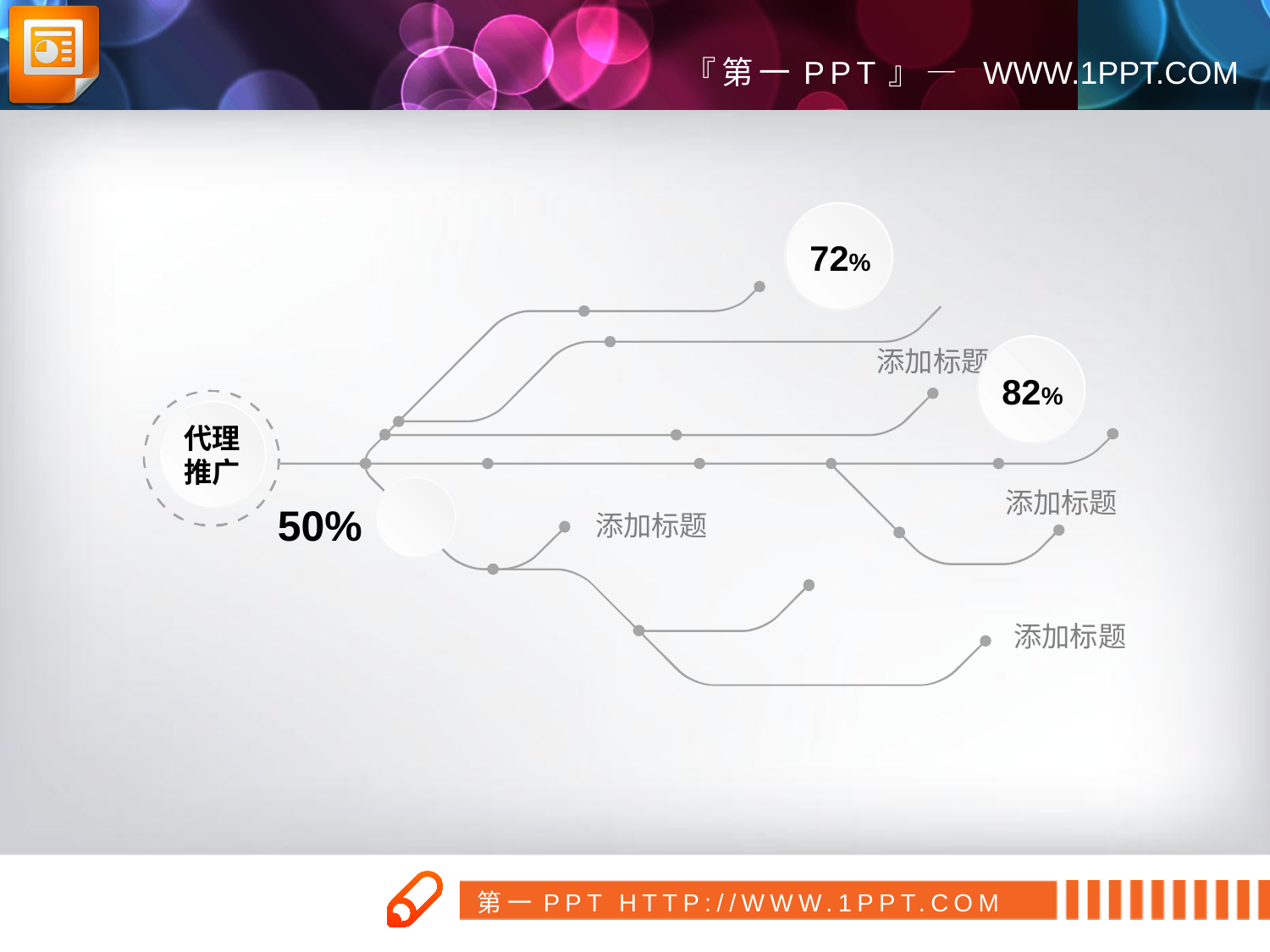

72%

82%

添加标题

代理
推广

添加标题
50%
添加标题

添加标题